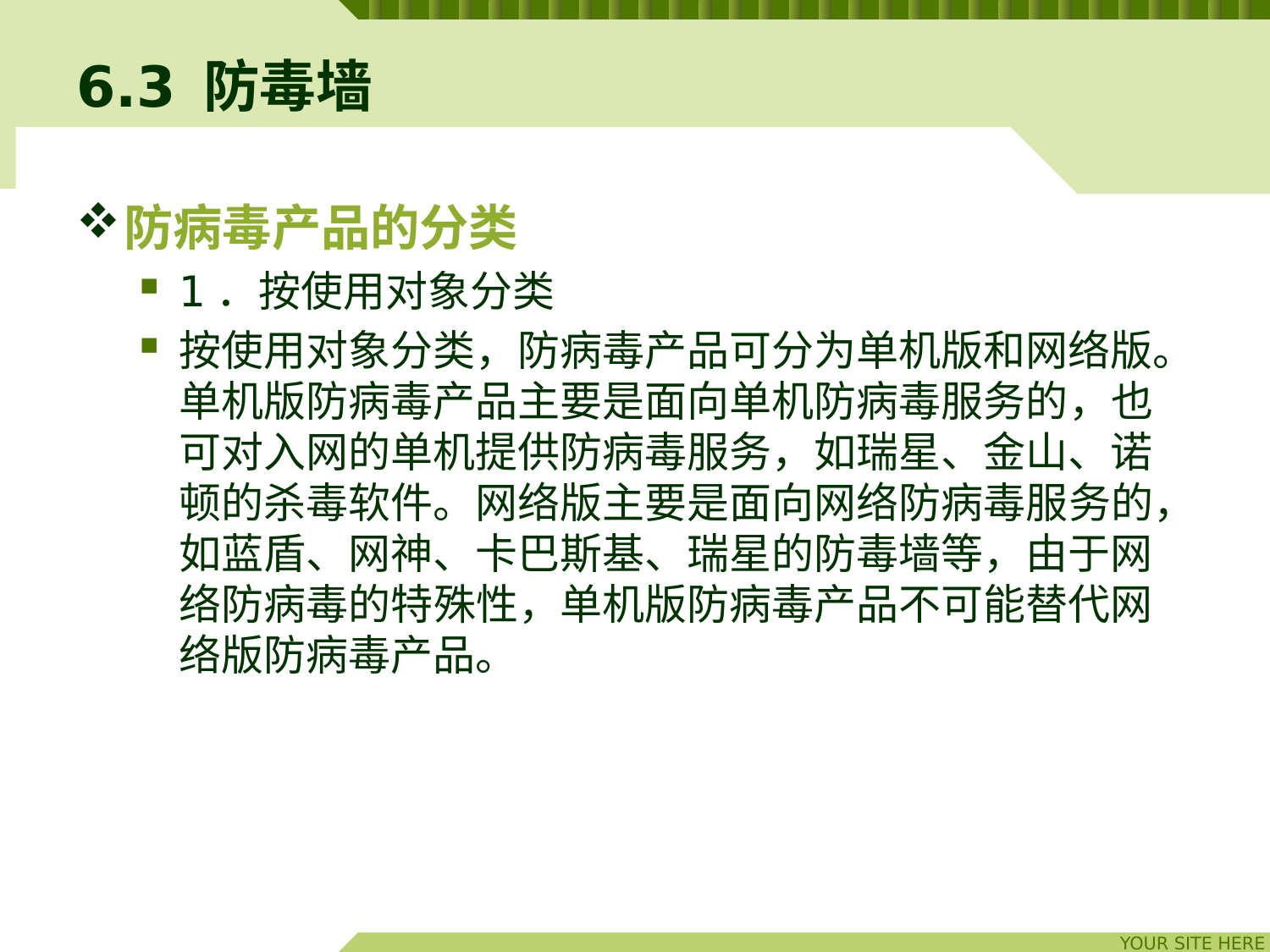

# 6.3	防毒墙
防病毒产品的分类
1．按使用对象分类
按使用对象分类，防病毒产品可分为单机版和网络版。单机版防病毒产品主要是面向单机防病毒服务的，也可对入网的单机提供防病毒服务，如瑞星、金山、诺顿的杀毒软件。网络版主要是面向网络防病毒服务的，如蓝盾、网神、卡巴斯基、瑞星的防毒墙等，由于网络防病毒的特殊性，单机版防病毒产品不可能替代网络版防病毒产品。